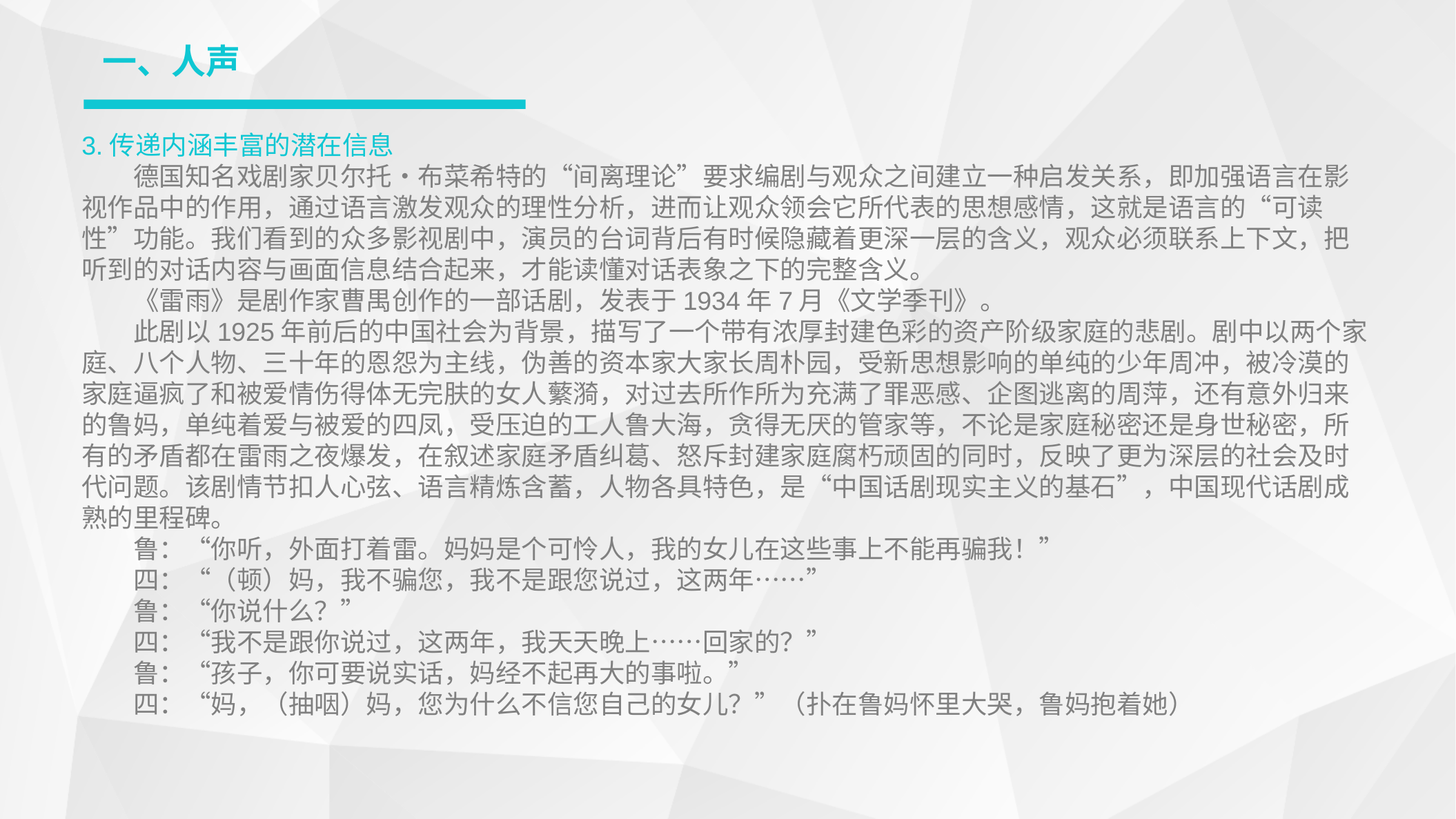

一、人声

3.传递内涵丰富的潜在信息
德国知名戏剧家贝尔托・布菜希特的“间离理论”要求编剧与观众之间建立一种启发关系，即加强语言在影视作品中的作用，通过语言激发观众的理性分析，进而让观众领会它所代表的思想感情，这就是语言的“可读性”功能。我们看到的众多影视剧中，演员的台词背后有时候隐藏着更深一层的含义，观众必须联系上下文，把听到的对话内容与画面信息结合起来，才能读懂对话表象之下的完整含义。
《雷雨》是剧作家曹禺创作的一部话剧，发表于1934年7月《文学季刊》。
此剧以1925年前后的中国社会为背景，描写了一个带有浓厚封建色彩的资产阶级家庭的悲剧。剧中以两个家庭、八个人物、三十年的恩怨为主线，伪善的资本家大家长周朴园，受新思想影响的单纯的少年周冲，被冷漠的家庭逼疯了和被爱情伤得体无完肤的女人蘩漪，对过去所作所为充满了罪恶感、企图逃离的周萍，还有意外归来的鲁妈，单纯着爱与被爱的四凤，受压迫的工人鲁大海，贪得无厌的管家等，不论是家庭秘密还是身世秘密，所有的矛盾都在雷雨之夜爆发，在叙述家庭矛盾纠葛、怒斥封建家庭腐朽顽固的同时，反映了更为深层的社会及时代问题。该剧情节扣人心弦、语言精炼含蓄，人物各具特色，是“中国话剧现实主义的基石”，中国现代话剧成熟的里程碑。
鲁：“你听，外面打着雷。妈妈是个可怜人，我的女儿在这些事上不能再骗我！”
四：“（顿）妈，我不骗您，我不是跟您说过，这两年……”
鲁：“你说什么？”
四：“我不是跟你说过，这两年，我天天晚上……回家的？”
鲁：“孩子，你可要说实话，妈经不起再大的事啦。”
四：“妈，（抽咽）妈，您为什么不信您自己的女儿？”（扑在鲁妈怀里大哭，鲁妈抱着她）